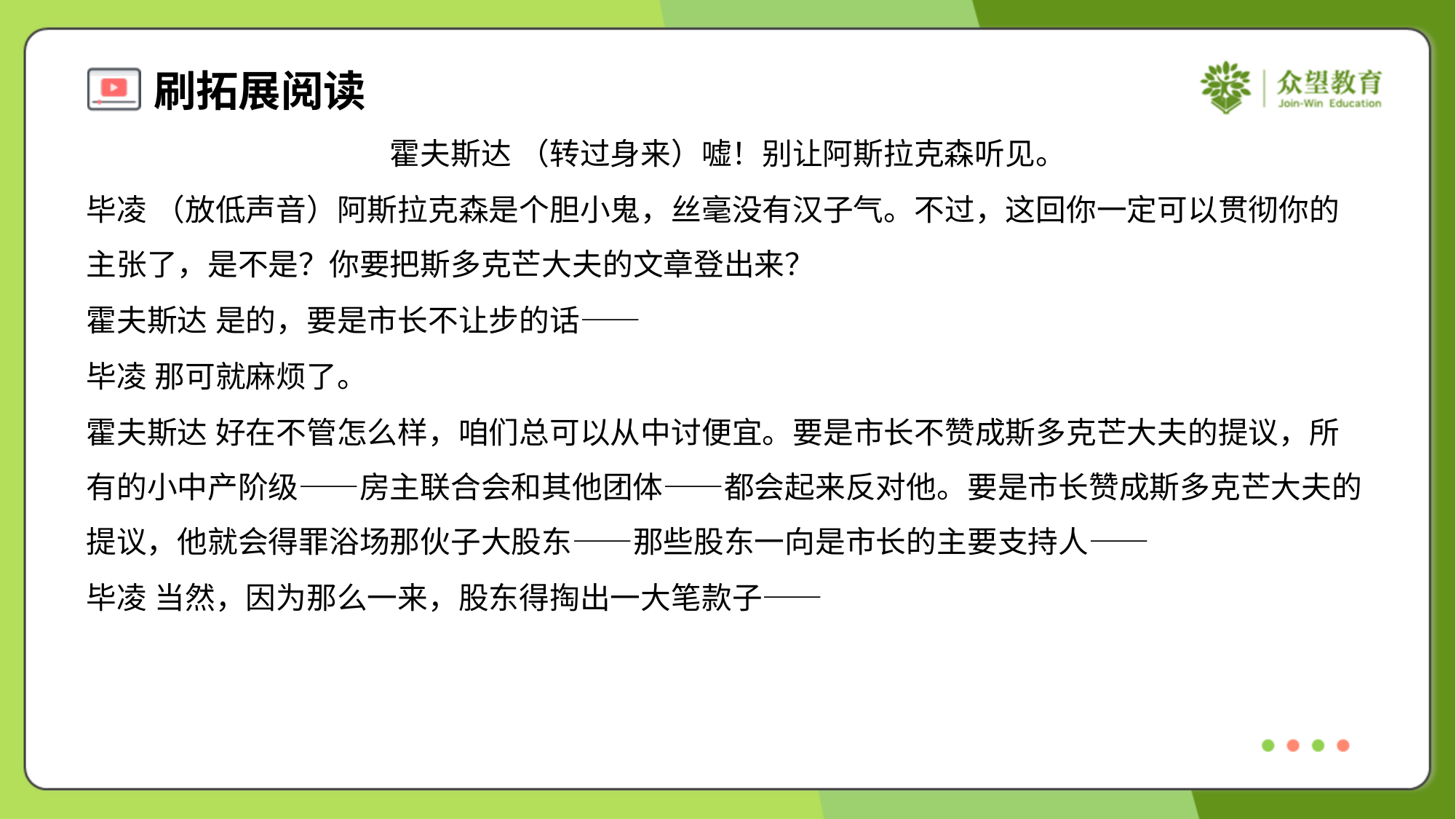

霍夫斯达 （转过身来）嘘！别让阿斯拉克森听见。
毕凌 （放低声音）阿斯拉克森是个胆小鬼，丝毫没有汉子气。不过，这回你一定可以贯彻你的
主张了，是不是？你要把斯多克芒大夫的文章登出来？
霍夫斯达 是的，要是市长不让步的话——
毕凌 那可就麻烦了。
霍夫斯达 好在不管怎么样，咱们总可以从中讨便宜。要是市长不赞成斯多克芒大夫的提议，所
有的小中产阶级——房主联合会和其他团体——都会起来反对他。要是市长赞成斯多克芒大夫的
提议，他就会得罪浴场那伙子大股东——那些股东一向是市长的主要支持人——
毕凌 当然，因为那么一来，股东得掏出一大笔款子——